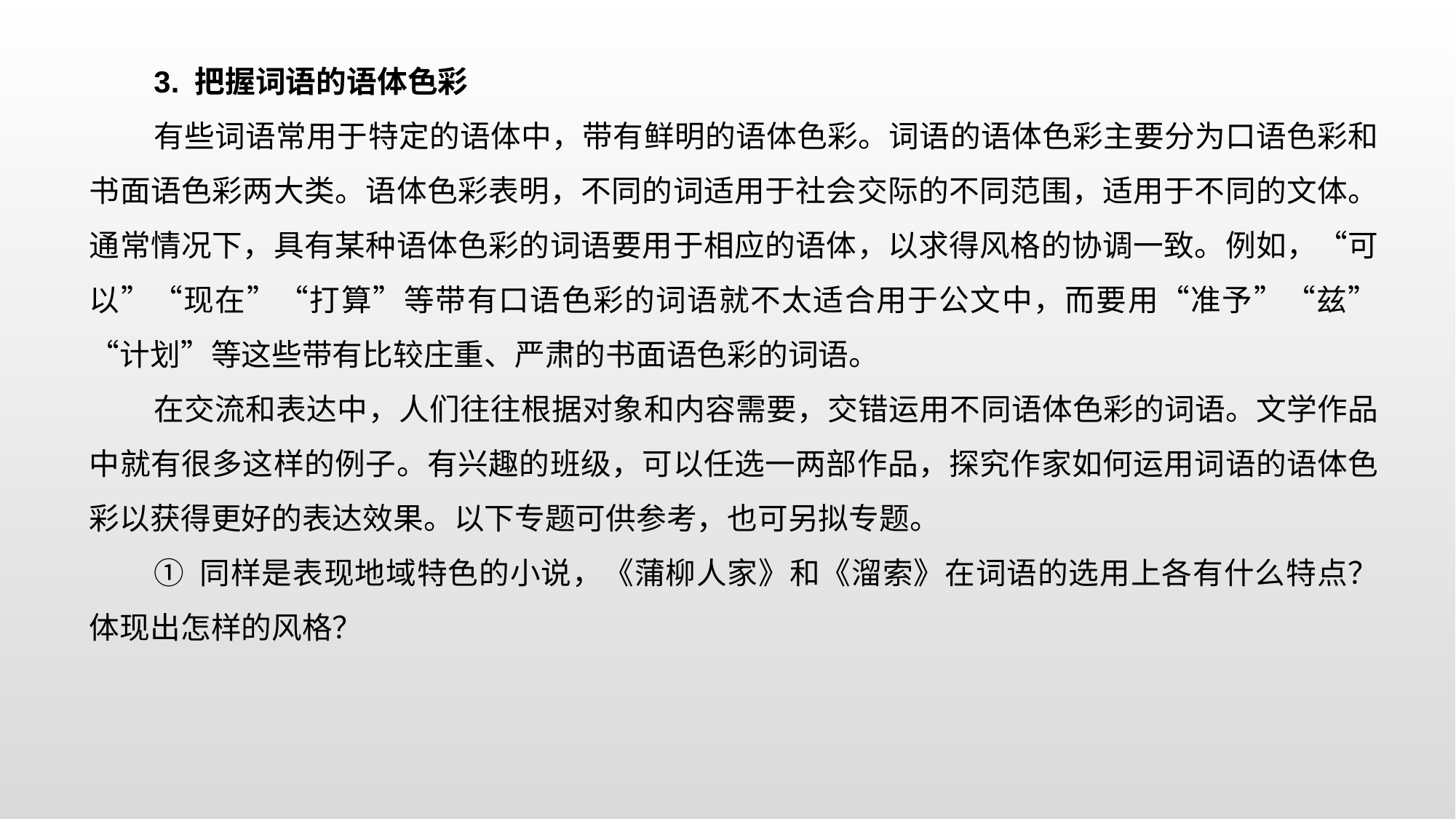

3. 把握词语的语体色彩
有些词语常用于特定的语体中，带有鲜明的语体色彩。词语的语体色彩主要分为口语色彩和书面语色彩两大类。语体色彩表明，不同的词适用于社会交际的不同范围，适用于不同的文体。通常情况下，具有某种语体色彩的词语要用于相应的语体，以求得风格的协调一致。例如，“可以”“现在”“打算”等带有口语色彩的词语就不太适合用于公文中，而要用“准予”“兹”“计划”等这些带有比较庄重、严肃的书面语色彩的词语。
在交流和表达中，人们往往根据对象和内容需要，交错运用不同语体色彩的词语。文学作品中就有很多这样的例子。有兴趣的班级，可以任选一两部作品，探究作家如何运用词语的语体色彩以获得更好的表达效果。以下专题可供参考，也可另拟专题。
① 同样是表现地域特色的小说，《蒲柳人家》和《溜索》在词语的选用上各有什么特点？体现出怎样的风格？